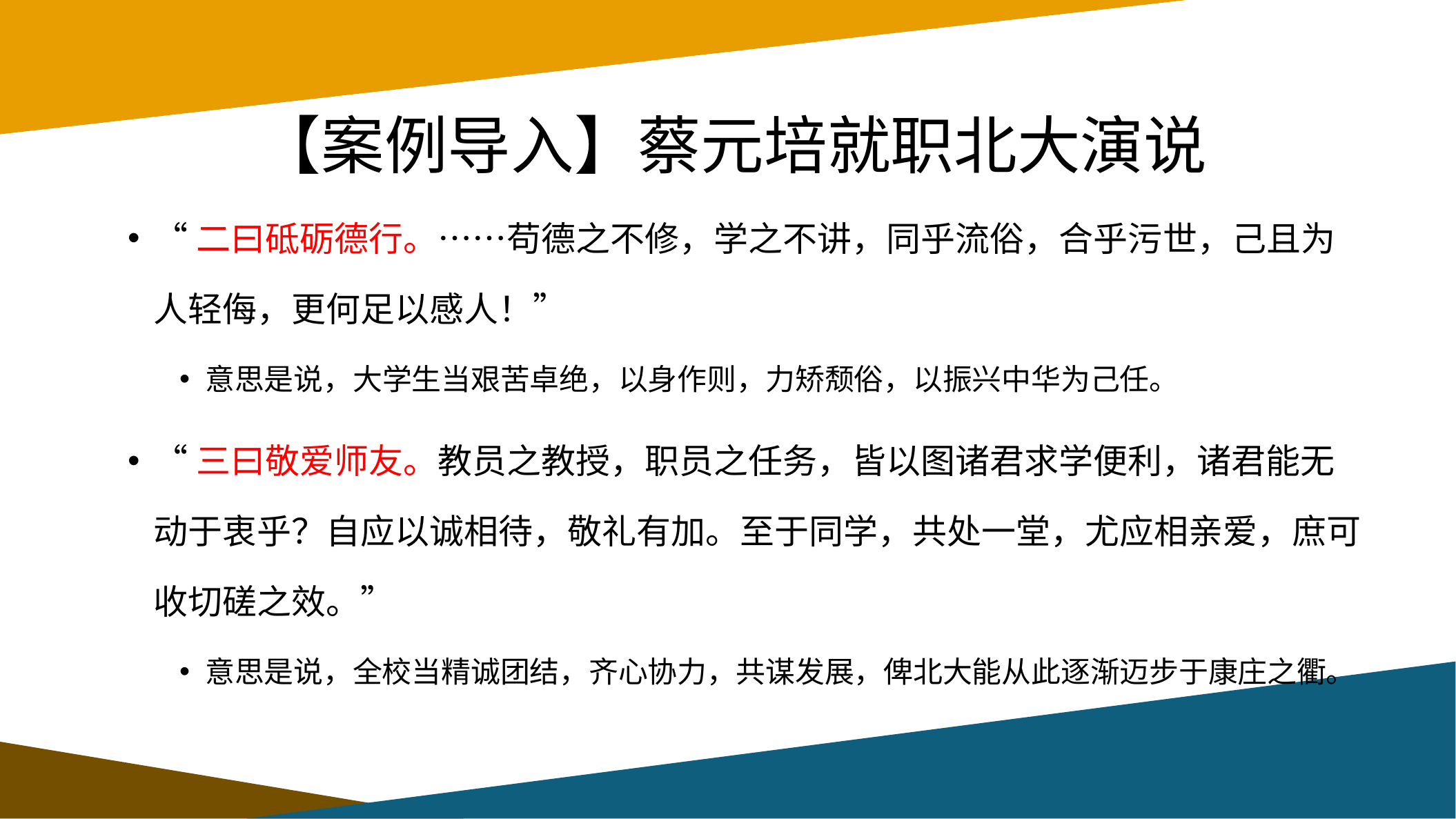

# 【案例导入】蔡元培就职北大演说
“二曰砥砺德行。……苟德之不修，学之不讲，同乎流俗，合乎污世，己且为人轻侮，更何足以感人！”
意思是说，大学生当艰苦卓绝，以身作则，力矫颓俗，以振兴中华为己任。
“三曰敬爱师友。教员之教授，职员之任务，皆以图诸君求学便利，诸君能无动于衷乎？自应以诚相待，敬礼有加。至于同学，共处一堂，尤应相亲爱，庶可收切磋之效。”
意思是说，全校当精诚团结，齐心协力，共谋发展，俾北大能从此逐渐迈步于康庄之衢。